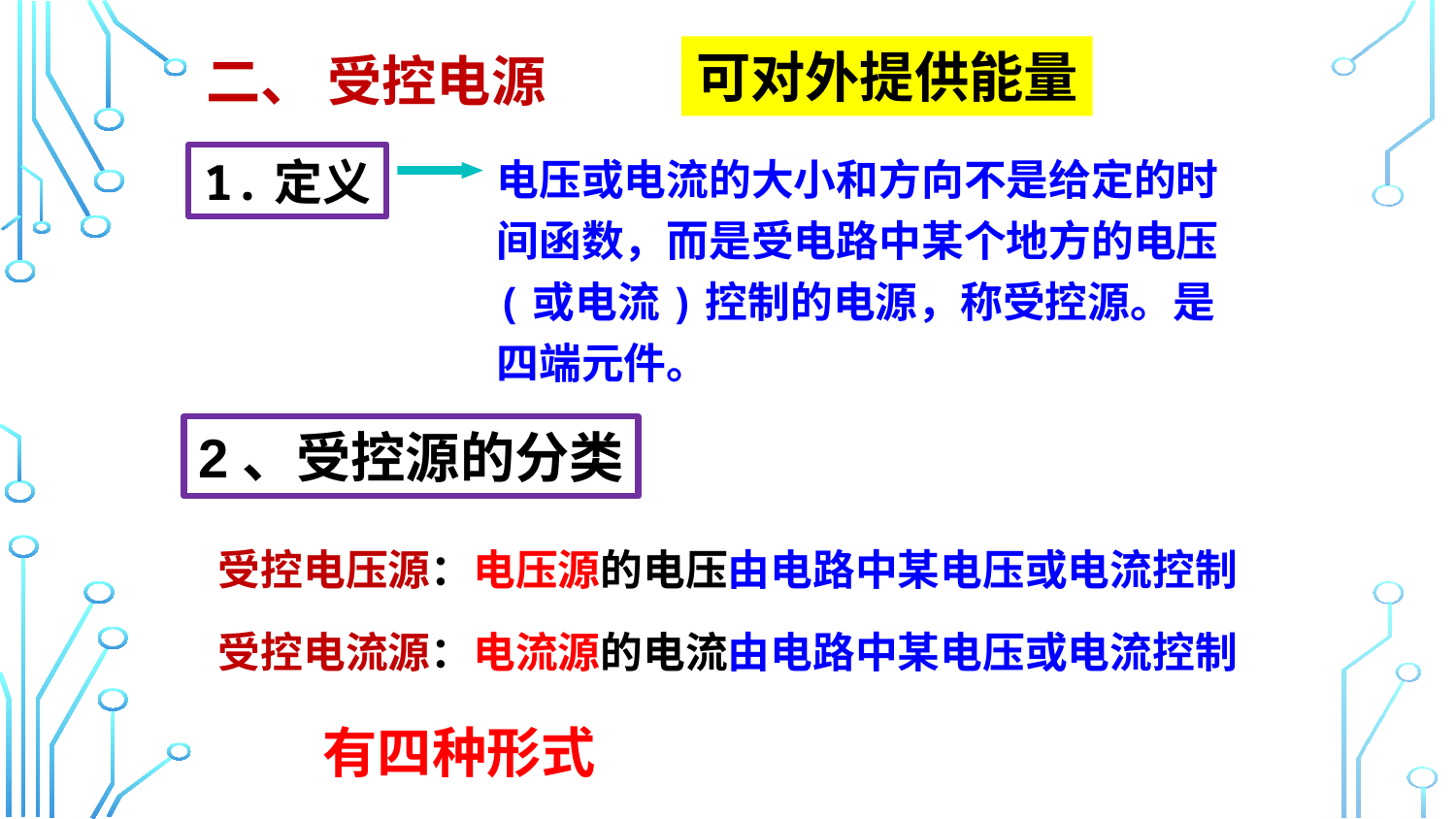

二、 受控电源
可对外提供能量
电压或电流的大小和方向不是给定的时间函数，而是受电路中某个地方的电压(或电流)控制的电源，称受控源。是四端元件。
1.定义

2、受控源的分类
受控电压源：电压源的电压由电路中某电压或电流控制
受控电流源：电流源的电流由电路中某电压或电流控制
6
有四种形式